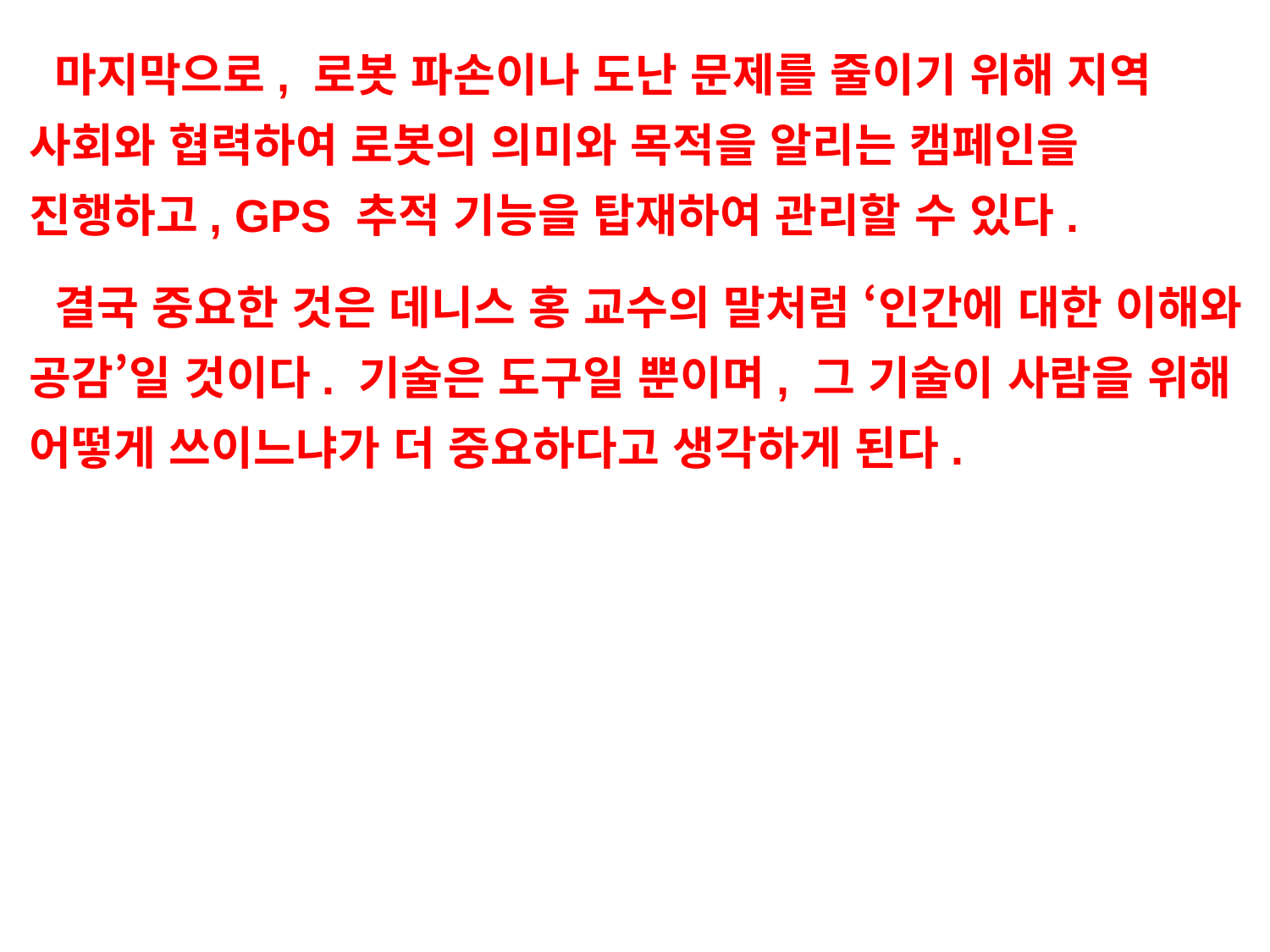

마지막으로, 로봇 파손이나 도난 문제를 줄이기 위해 지역 사회와 협력하여 로봇의 의미와 목적을 알리는 캠페인을 진행하고, GPS 추적 기능을 탑재하여 관리할 수 있다.
결국 중요한 것은 데니스 홍 교수의 말처럼 ‘인간에 대한 이해와 공감’일 것이다. 기술은 도구일 뿐이며, 그 기술이 사람을 위해 어떻게 쓰이느냐가 더 중요하다고 생각하게 된다.